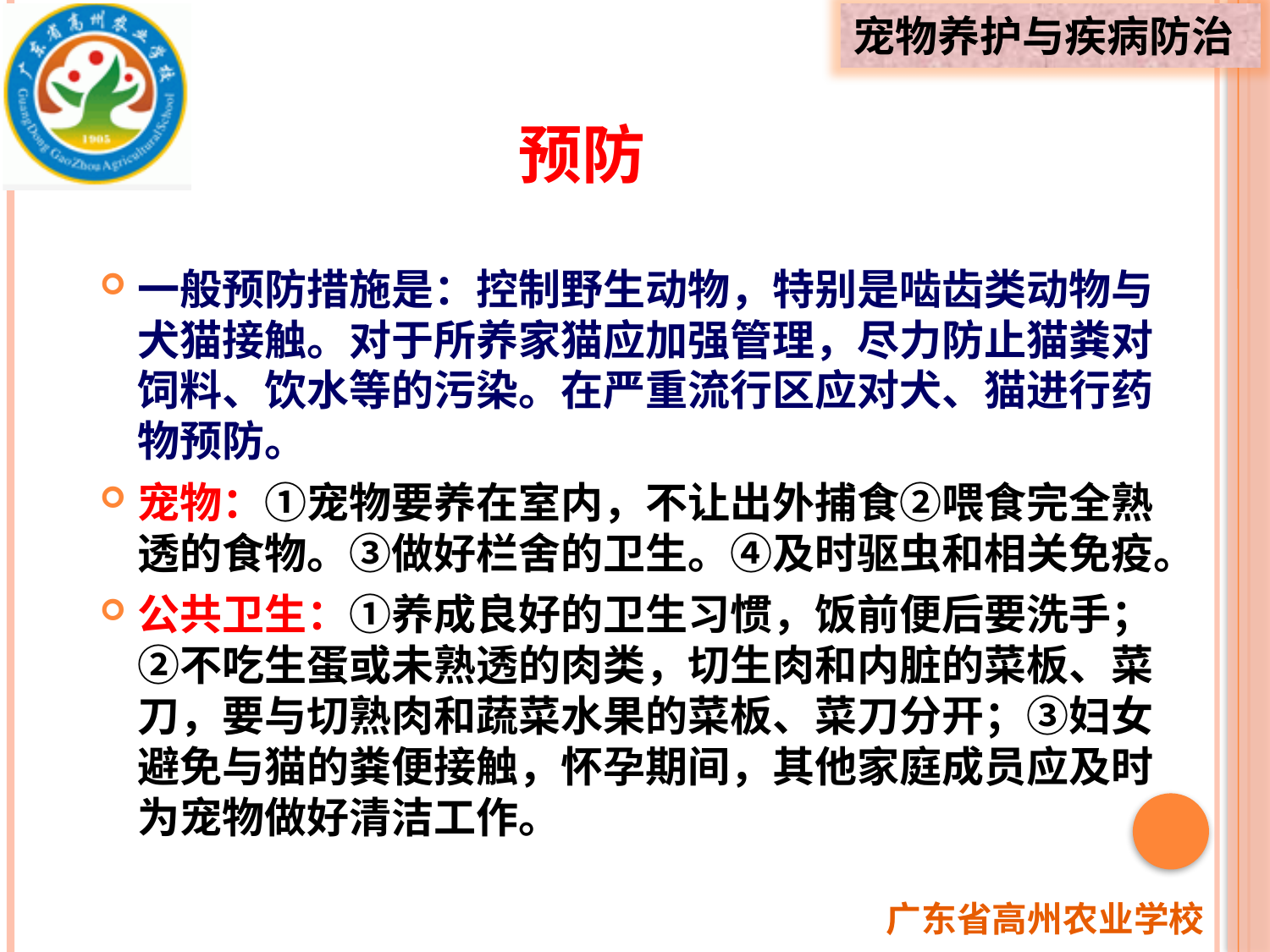

预防
一般预防措施是：控制野生动物，特别是啮齿类动物与犬猫接触。对于所养家猫应加强管理，尽力防止猫粪对饲料、饮水等的污染。在严重流行区应对犬、猫进行药物预防。
宠物：①宠物要养在室内，不让出外捕食②喂食完全熟透的食物。③做好栏舍的卫生。④及时驱虫和相关免疫。
公共卫生：①养成良好的卫生习惯，饭前便后要洗手；②不吃生蛋或未熟透的肉类，切生肉和内脏的菜板、菜刀，要与切熟肉和蔬菜水果的菜板、菜刀分开；③妇女避免与猫的粪便接触，怀孕期间，其他家庭成员应及时为宠物做好清洁工作。